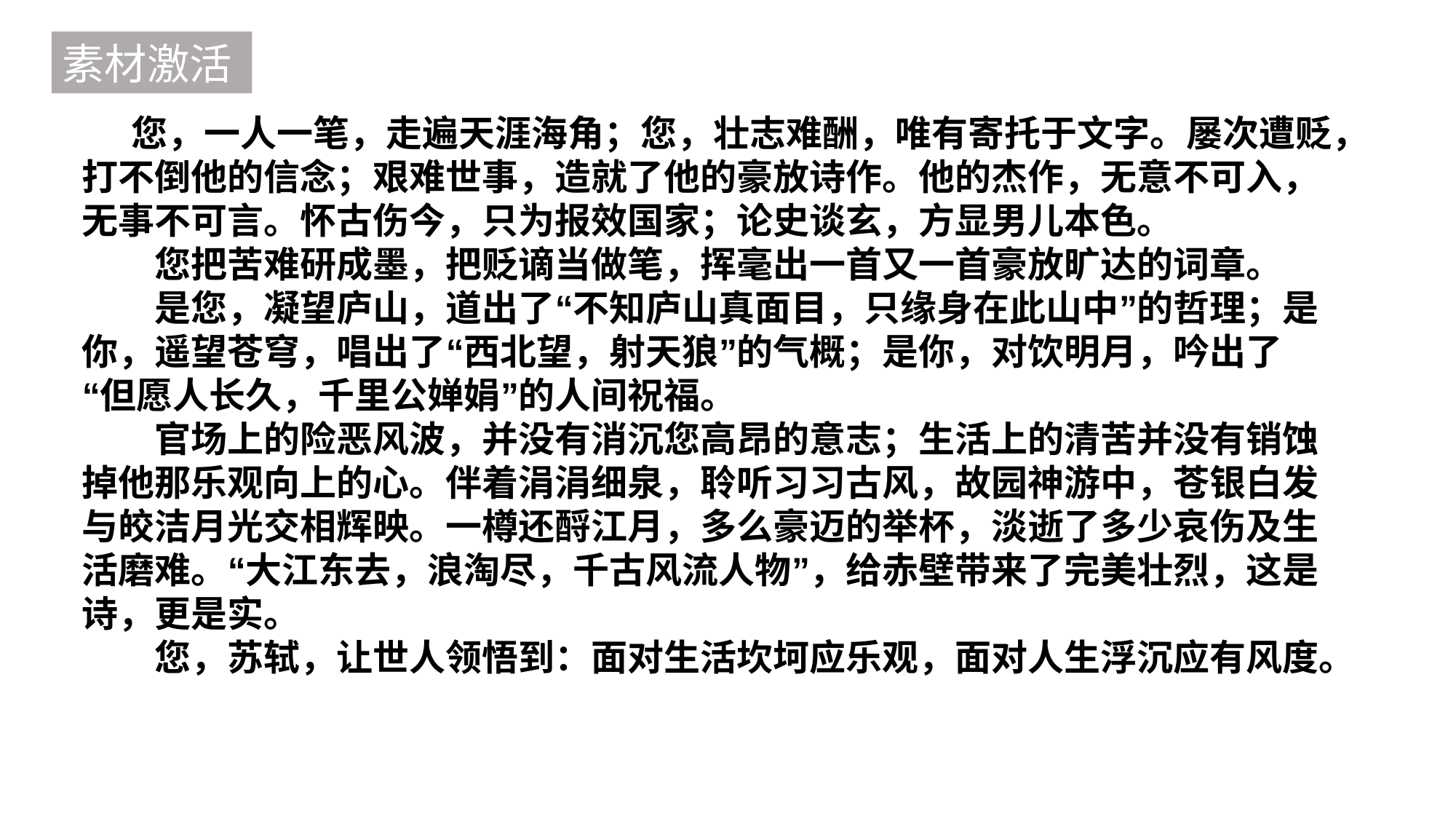

素材激活
    您，一人一笔，走遍天涯海角；您，壮志难酬，唯有寄托于文字。屡次遭贬，打不倒他的信念；艰难世事，造就了他的豪放诗作。他的杰作，无意不可入，无事不可言。怀古伤今，只为报效国家；论史谈玄，方显男儿本色。
　　您把苦难研成墨，把贬谪当做笔，挥毫出一首又一首豪放旷达的词章。
　　是您，凝望庐山，道出了“不知庐山真面目，只缘身在此山中”的哲理；是你，遥望苍穹，唱出了“西北望，射天狼”的气概；是你，对饮明月，吟出了“但愿人长久，千里公婵娟”的人间祝福。
　　官场上的险恶风波，并没有消沉您高昂的意志；生活上的清苦并没有销蚀掉他那乐观向上的心。伴着涓涓细泉，聆听习习古风，故园神游中，苍银白发与皎洁月光交相辉映。一樽还酹江月，多么豪迈的举杯，淡逝了多少哀伤及生活磨难。“大江东去，浪淘尽，千古风流人物”，给赤壁带来了完美壮烈，这是诗，更是实。
　　您，苏轼，让世人领悟到：面对生活坎坷应乐观，面对人生浮沉应有风度。